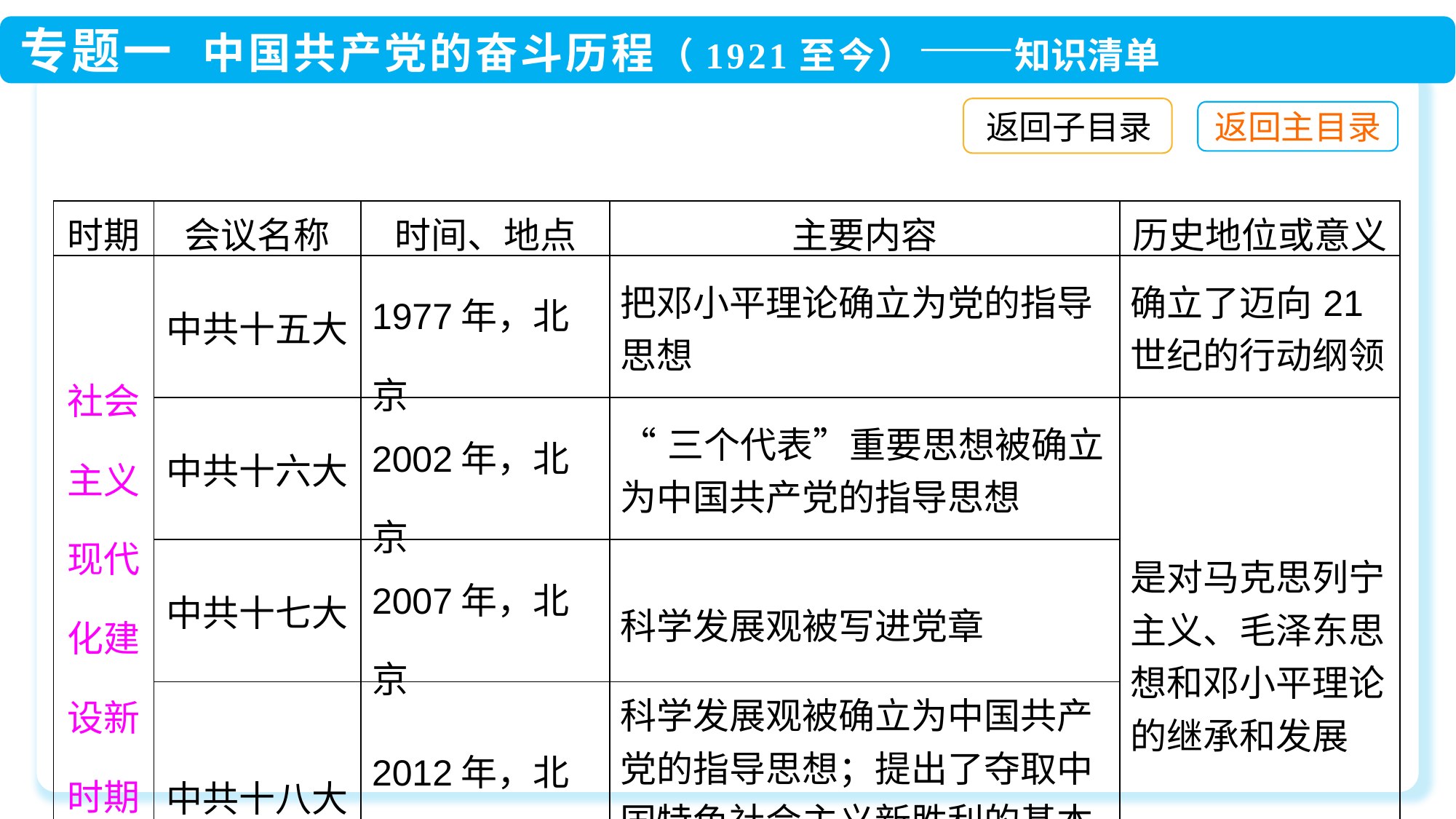

返回子目录
| 时期 | 会议名称 | 时间、地点 | 主要内容 | 历史地位或意义 |
| --- | --- | --- | --- | --- |
| 社会主义现代化建设新时期 | 中共十五大 | 1977年，北京 | 把邓小平理论确立为党的指导思想 | 确立了迈向21世纪的行动纲领 |
|  | 中共十六大 | 2002年，北京 | “三个代表”重要思想被确立为中国共产党的指导思想 | 是对马克思列宁主义、毛泽东思想和邓小平理论的继承和发展 |
|  | 中共十七大 | 2007年，北京 | 科学发展观被写进党章 |  |
|  | 中共十八大 | 2012年，北京 | 科学发展观被确立为中国共产党的指导思想；提出了夺取中国特色社会主义新胜利的基本要求，确定了全面建成小康社会和全面深化改革开放的目标 |  |